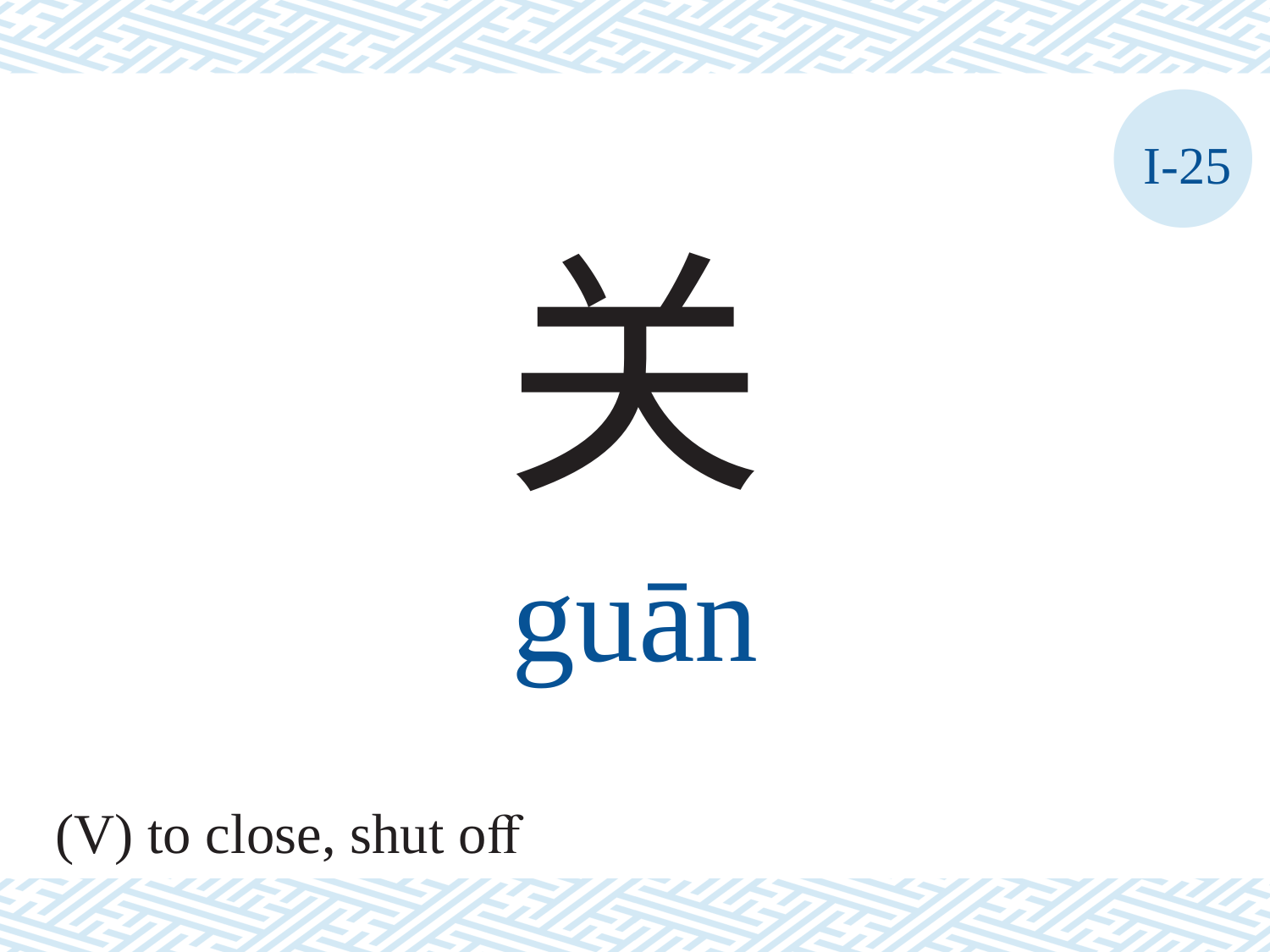

I-25
关
guān
(V) to close, shut oﬀ